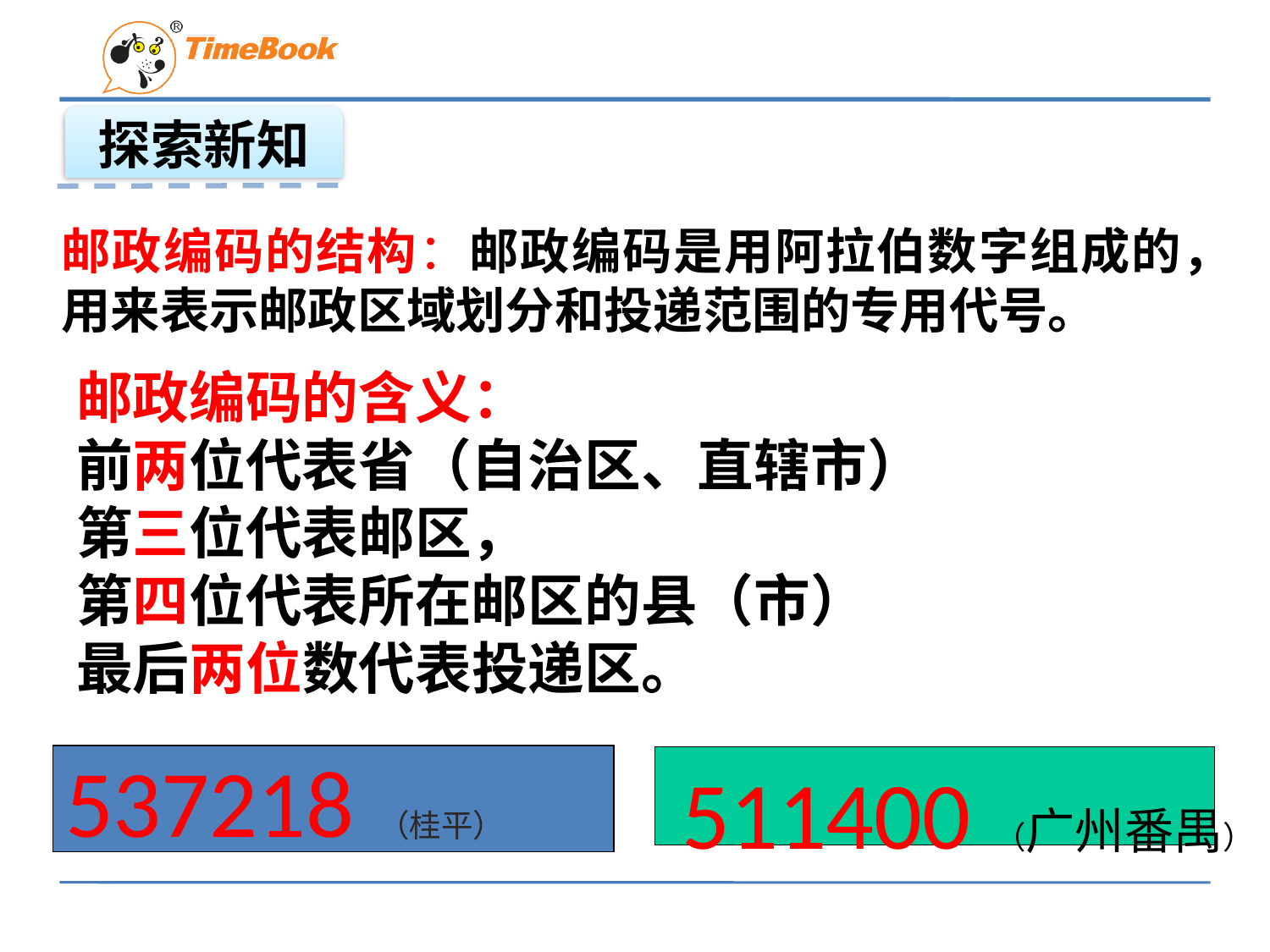

探索新知
邮政编码的结构：邮政编码是用阿拉伯数字组成的，用来表示邮政区域划分和投递范围的专用代号。
邮政编码的含义：
前两位代表省（自治区、直辖市）
第三位代表邮区，
第四位代表所在邮区的县（市）
最后两位数代表投递区。
537218（桂平）

511400（广州番禺）